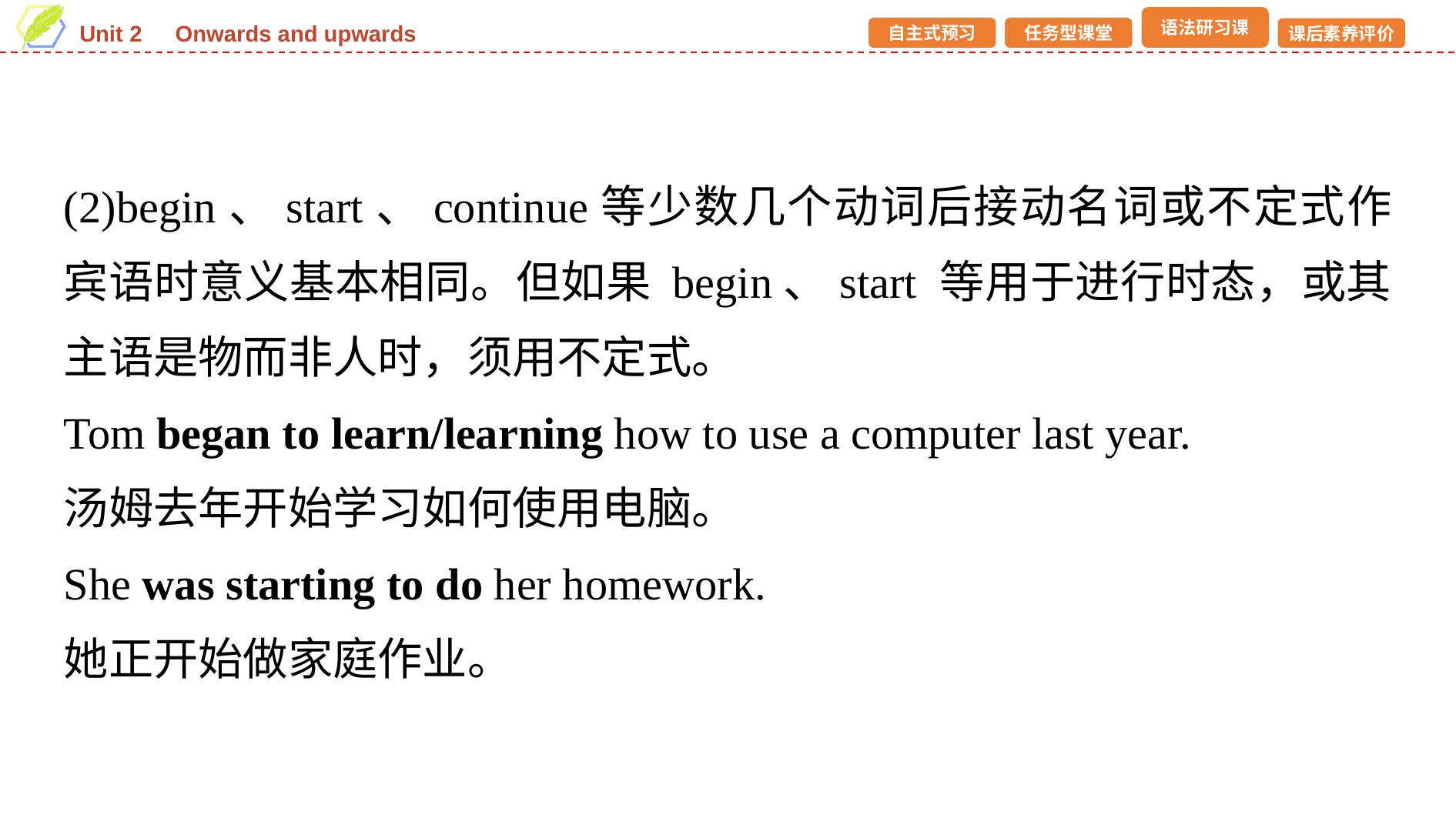

(2)begin、start、continue等少数几个动词后接动名词或不定式作宾语时意义基本相同。但如果 begin、start 等用于进行时态，或其主语是物而非人时，须用不定式。
Tom began to learn/learning how to use a computer last year.
汤姆去年开始学习如何使用电脑。
She was starting to do her homework.
她正开始做家庭作业。